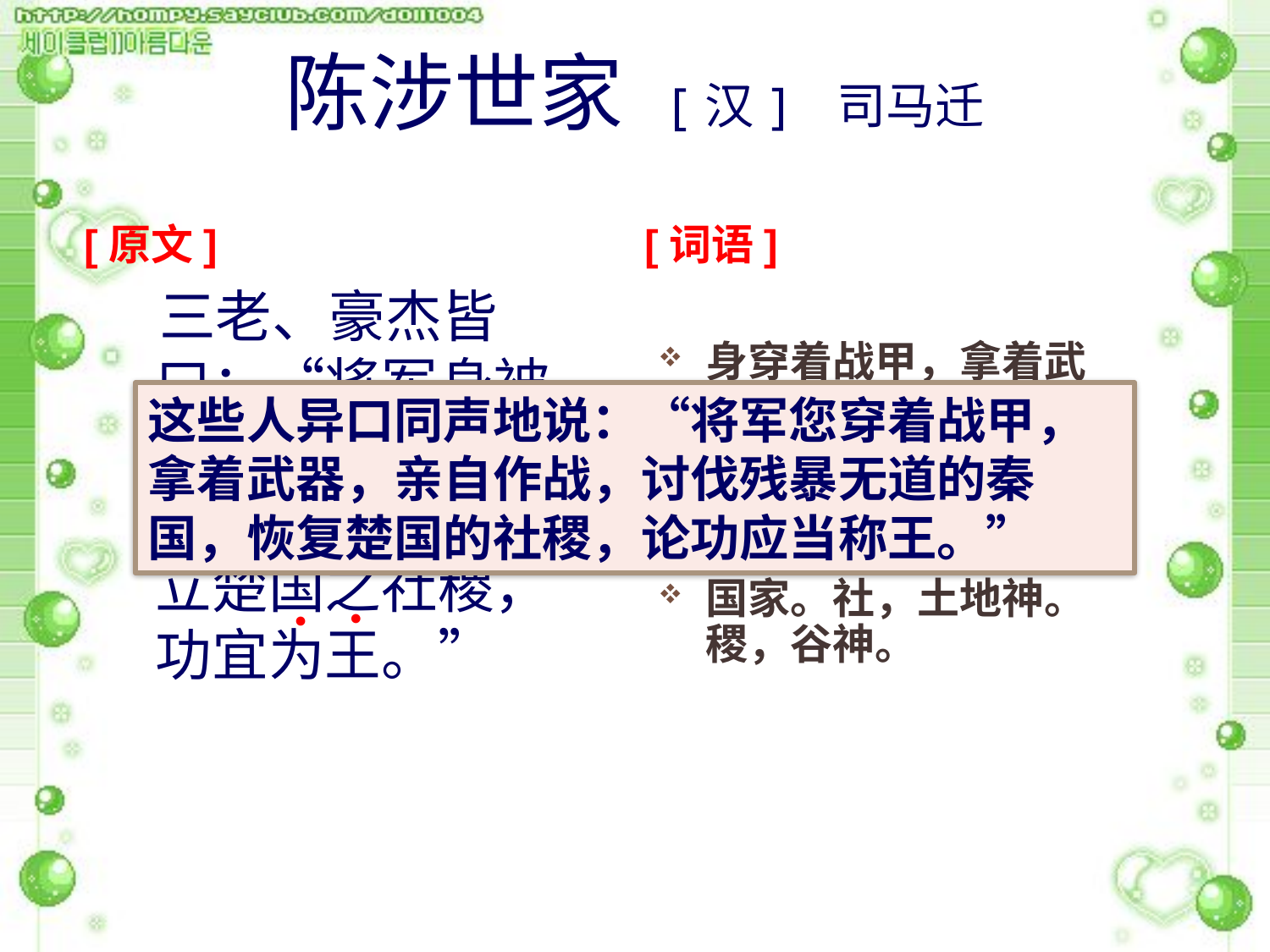

陈涉世家 [汉] 司马迁

[原文]
[词语]

   三老、豪杰皆曰：“将军身被坚执锐，伐无道，诛暴秦，复立楚国之社稷，功宜为王。”

身穿着战甲，拿着武器，意思是亲自作战。被通“披”。执，紧握着。坚，指铁甲。锐，指武器。
国家。社，土地神。稷，谷神。

这些人异口同声地说：“将军您穿着战甲，拿着武器，亲自作战，讨伐残暴无道的秦国，恢复楚国的社稷，论功应当称王。”
●
●

●
●
●
●
●